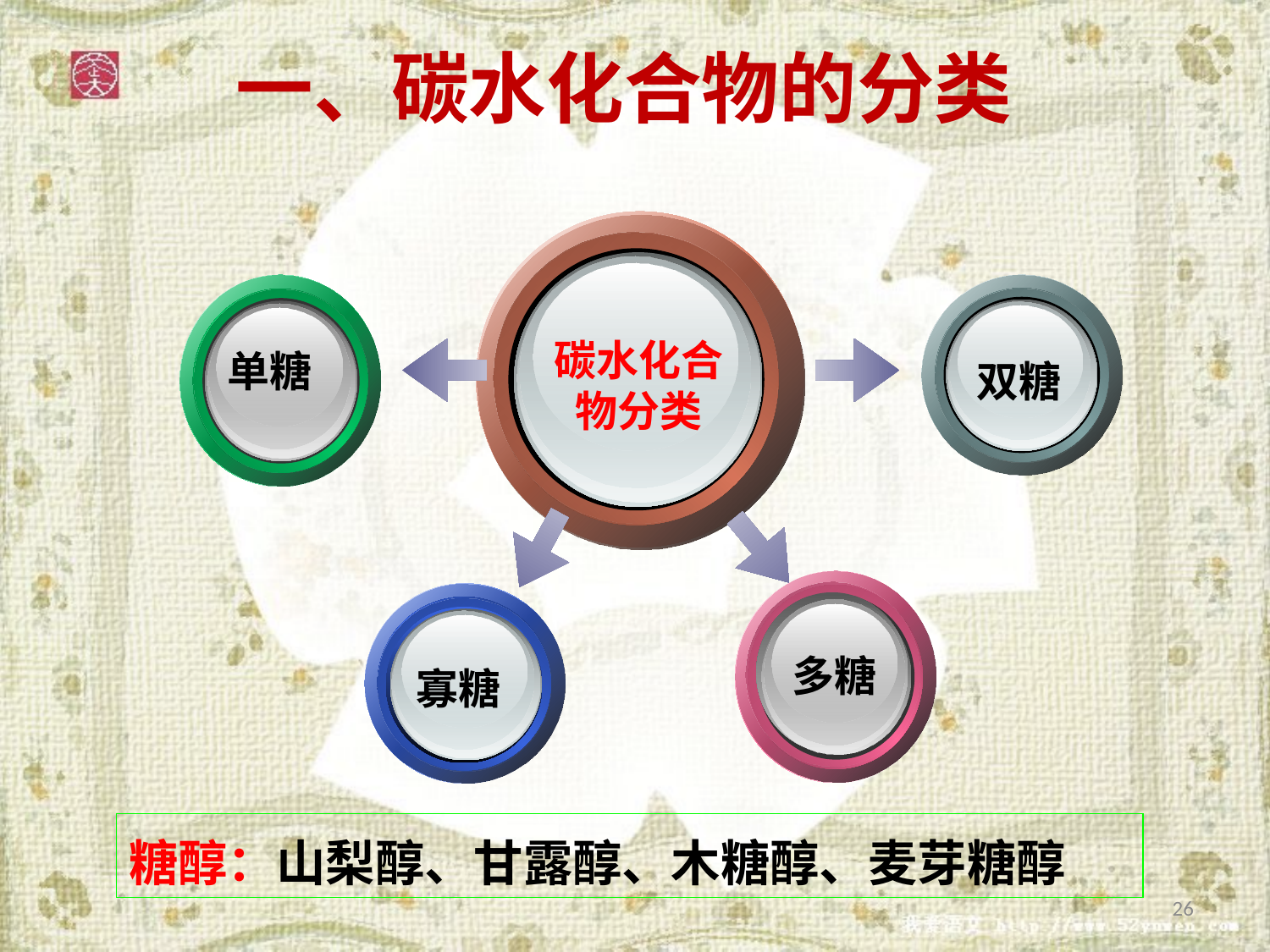

# 一、碳水化合物的分类

碳水化合
物分类
单糖

双糖

多糖
寡糖
糖醇：山梨醇、甘露醇、木糖醇、麦芽糖醇
26